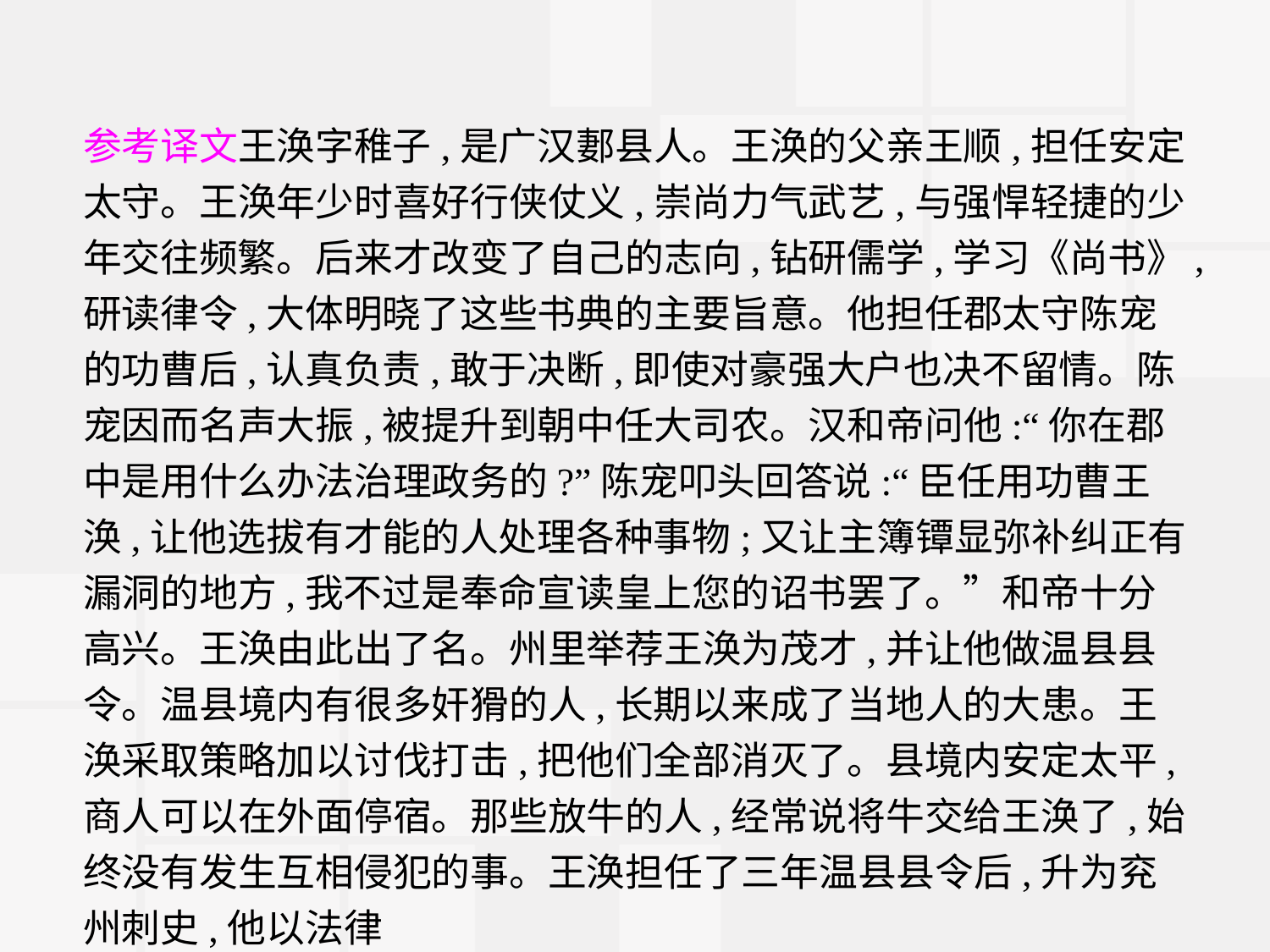

参考译文王涣字稚子,是广汉郪县人。王涣的父亲王顺,担任安定太守。王涣年少时喜好行侠仗义,崇尚力气武艺,与强悍轻捷的少年交往频繁。后来才改变了自己的志向,钻研儒学,学习《尚书》,研读律令,大体明晓了这些书典的主要旨意。他担任郡太守陈宠的功曹后,认真负责,敢于决断,即使对豪强大户也决不留情。陈宠因而名声大振,被提升到朝中任大司农。汉和帝问他:“你在郡中是用什么办法治理政务的?”陈宠叩头回答说:“臣任用功曹王涣,让他选拔有才能的人处理各种事物;又让主簿镡显弥补纠正有漏洞的地方,我不过是奉命宣读皇上您的诏书罢了。”和帝十分高兴。王涣由此出了名。州里举荐王涣为茂才,并让他做温县县令。温县境内有很多奸猾的人,长期以来成了当地人的大患。王涣采取策略加以讨伐打击,把他们全部消灭了。县境内安定太平,商人可以在外面停宿。那些放牛的人,经常说将牛交给王涣了,始终没有发生互相侵犯的事。王涣担任了三年温县县令后,升为兖州刺史,他以法律